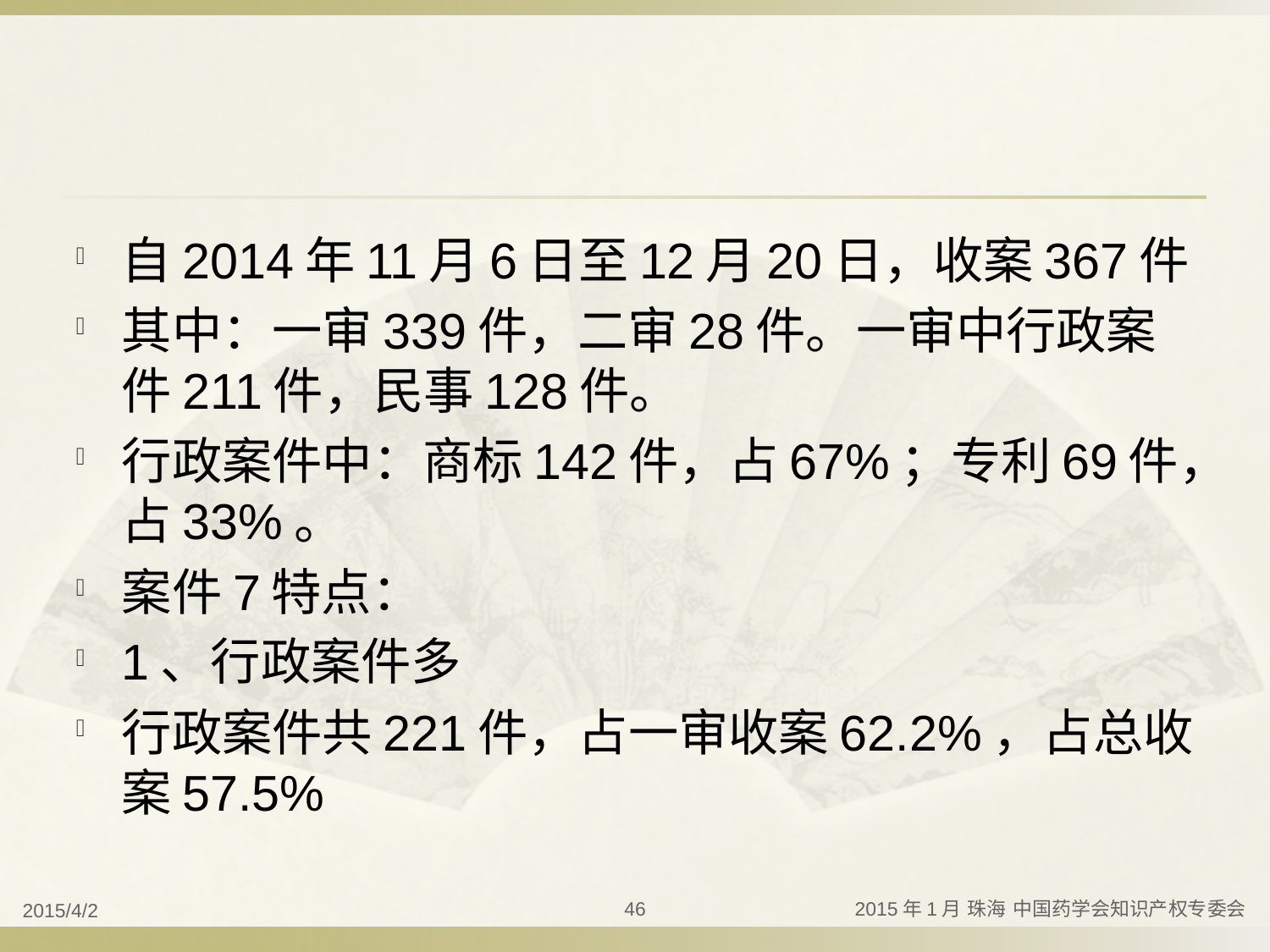

#
自2014年11月6日至12月20日，收案367件
其中：一审339件，二审28件。一审中行政案件211件，民事128件。
行政案件中：商标142件，占67%；专利69件，占33%。
案件7特点：
1、行政案件多
行政案件共221件，占一审收案62.2%，占总收案57.5%
2015/4/2
46
2015年1月 珠海 中国药学会知识产权专委会